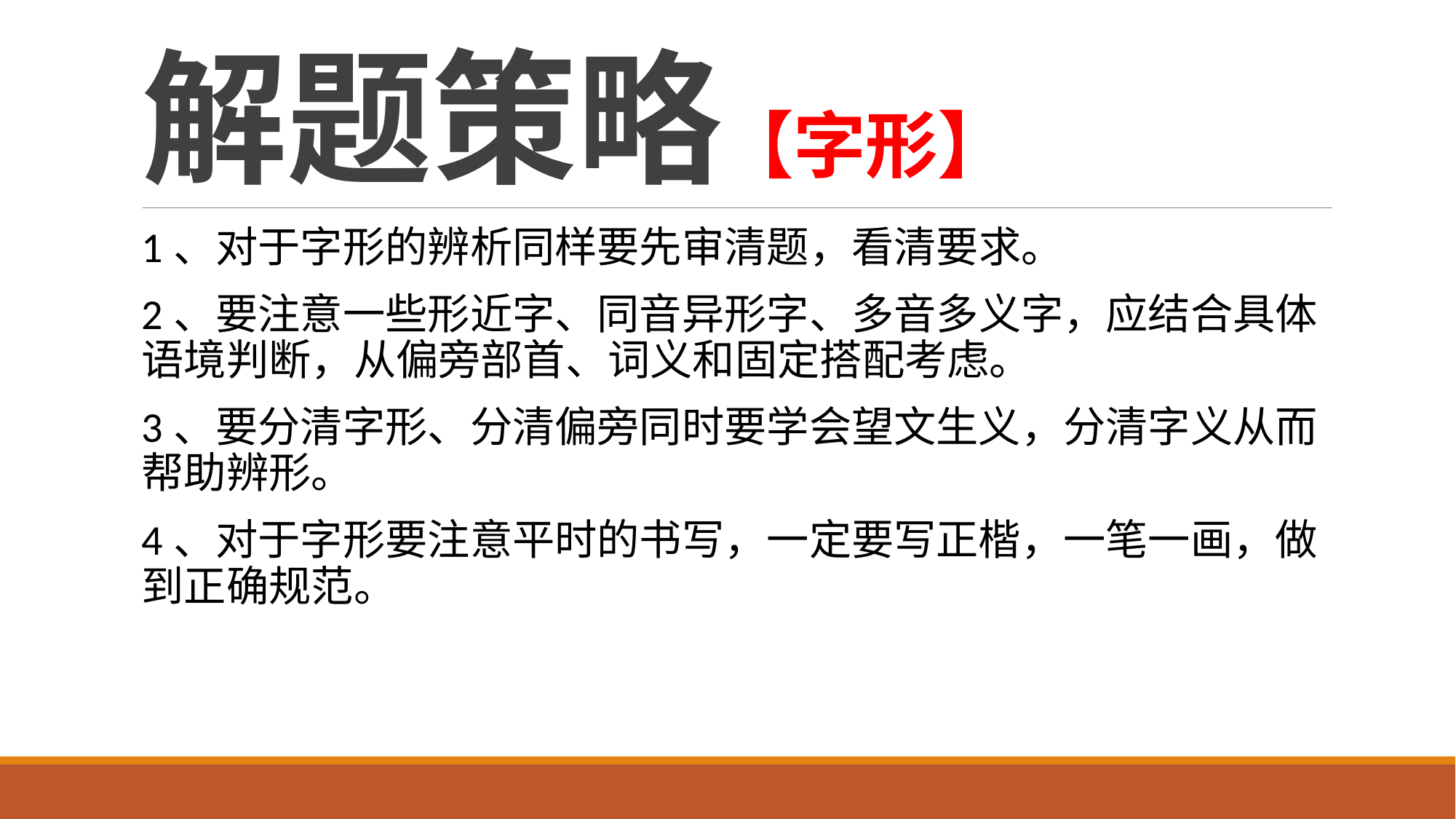

# 解题策略【字形】
1、对于字形的辨析同样要先审清题，看清要求。
2、要注意一些形近字、同音异形字、多音多义字，应结合具体语境判断，从偏旁部首、词义和固定搭配考虑。
3、要分清字形、分清偏旁同时要学会望文生义，分清字义从而帮助辨形。
4、对于字形要注意平时的书写，一定要写正楷，一笔一画，做到正确规范。